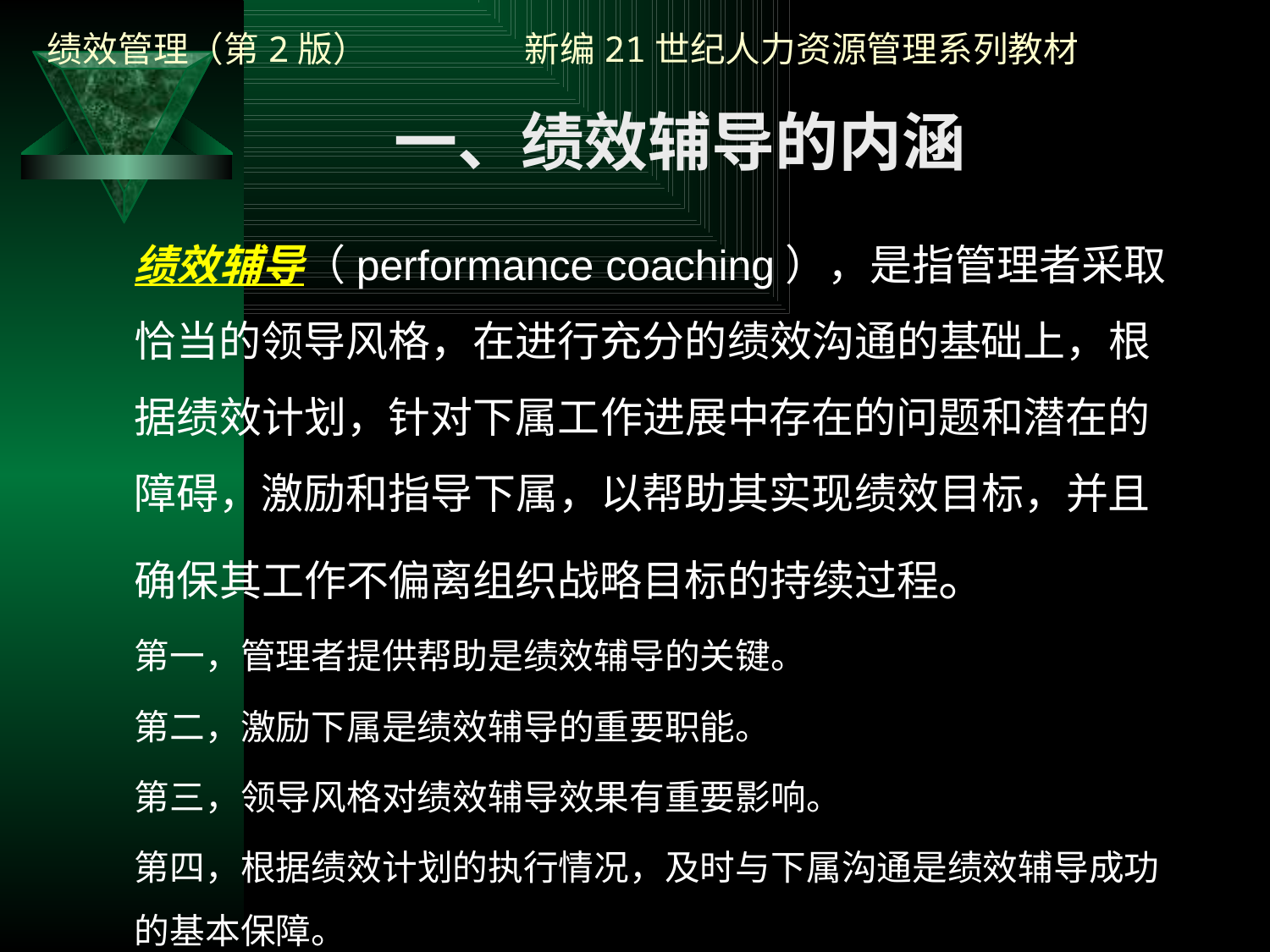

一、绩效辅导的内涵
绩效辅导（performance coaching），是指管理者采取恰当的领导风格，在进行充分的绩效沟通的基础上，根据绩效计划，针对下属工作进展中存在的问题和潜在的障碍，激励和指导下属，以帮助其实现绩效目标，并且确保其工作不偏离组织战略目标的持续过程。
第一，管理者提供帮助是绩效辅导的关键。
第二，激励下属是绩效辅导的重要职能。
第三，领导风格对绩效辅导效果有重要影响。
第四，根据绩效计划的执行情况，及时与下属沟通是绩效辅导成功的基本保障。